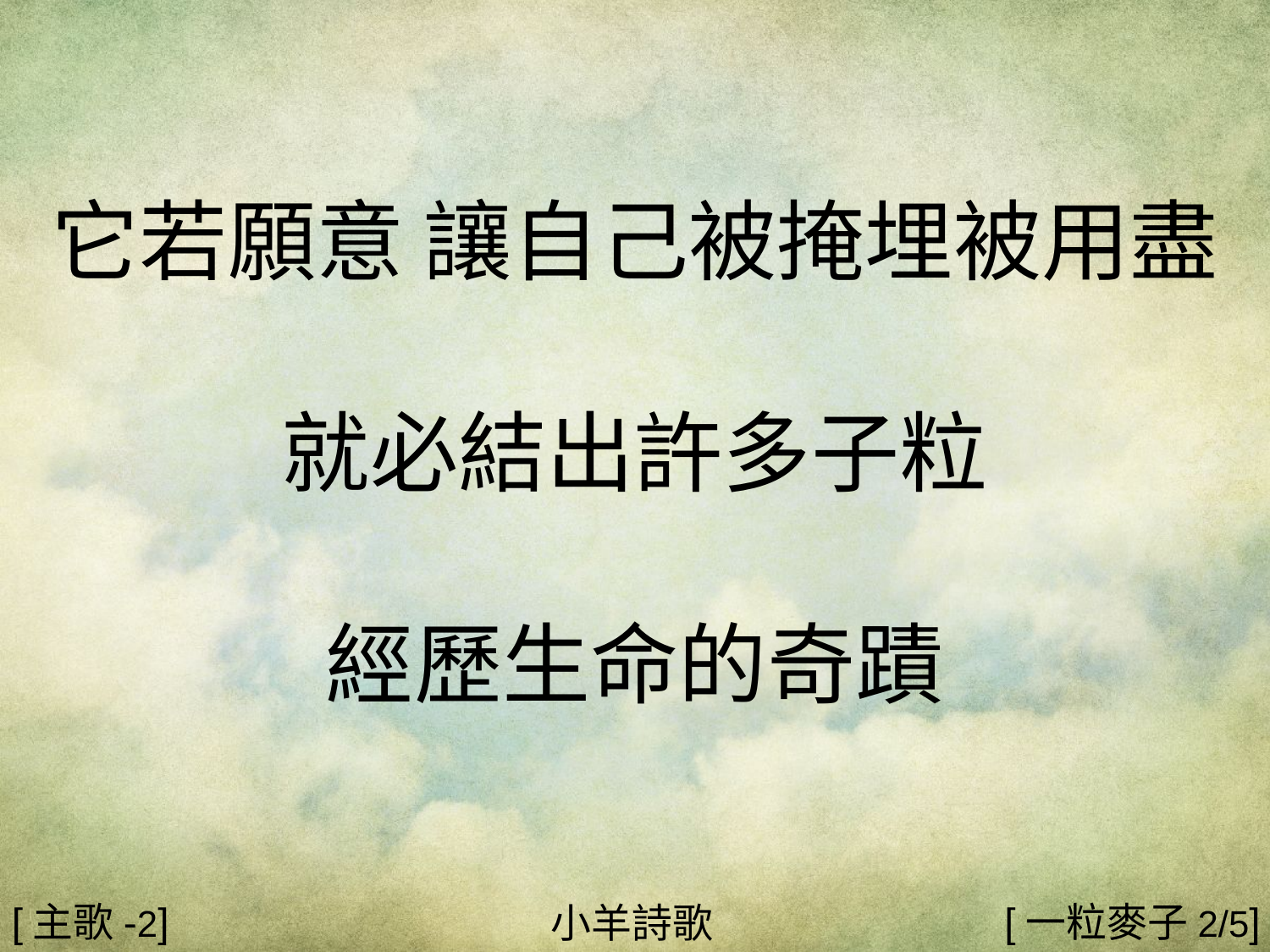

它若願意 讓自己被掩埋被用盡

就必結出許多子粒

經歷生命的奇蹟
#

[主歌-2]
[一粒麥子2/5]
小羊詩歌